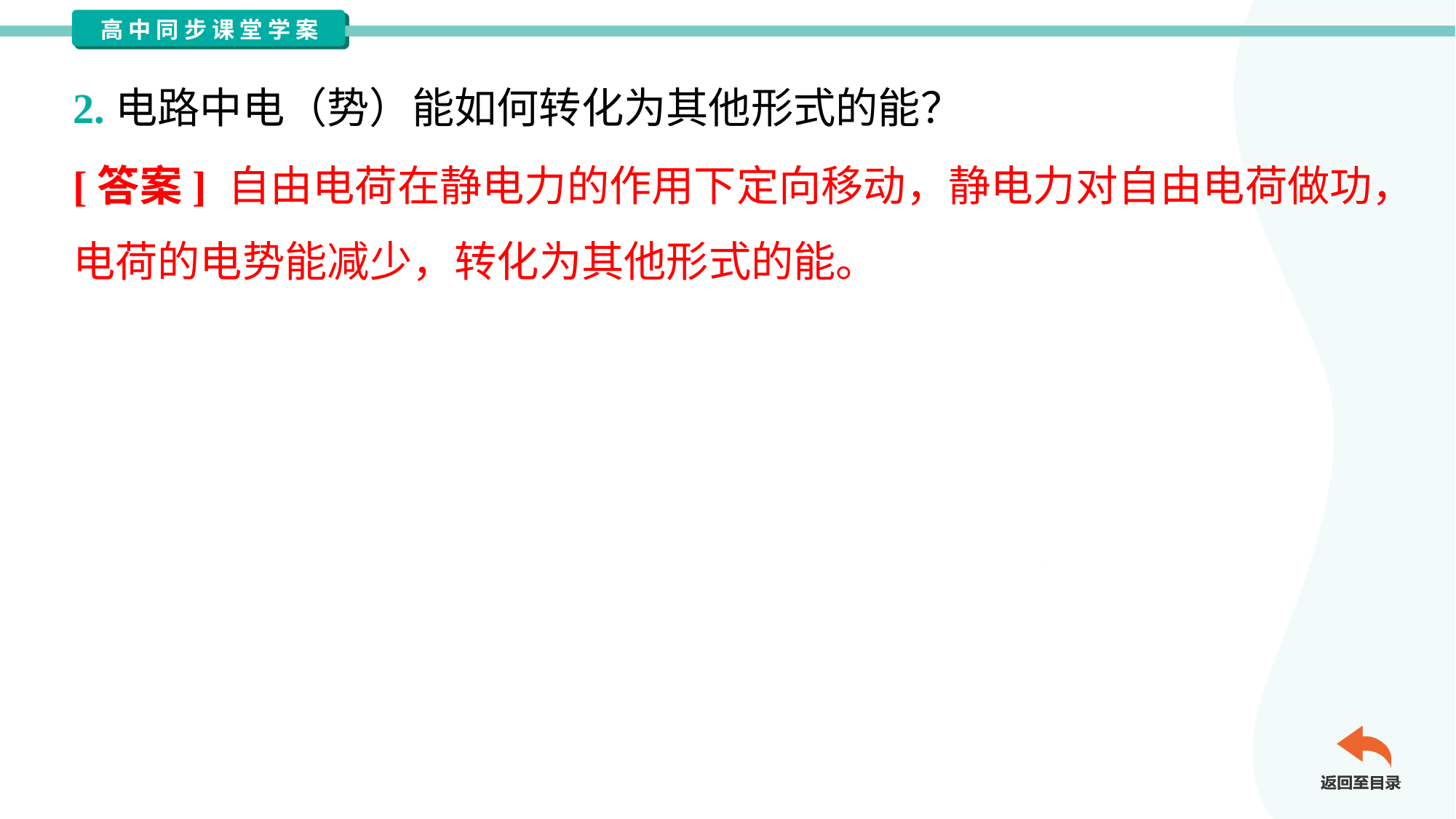

2.电路中电（势）能如何转化为其他形式的能？
[答案] 自由电荷在静电力的作用下定向移动，静电力对自由电荷做功，
电荷的电势能减少，转化为其他形式的能。